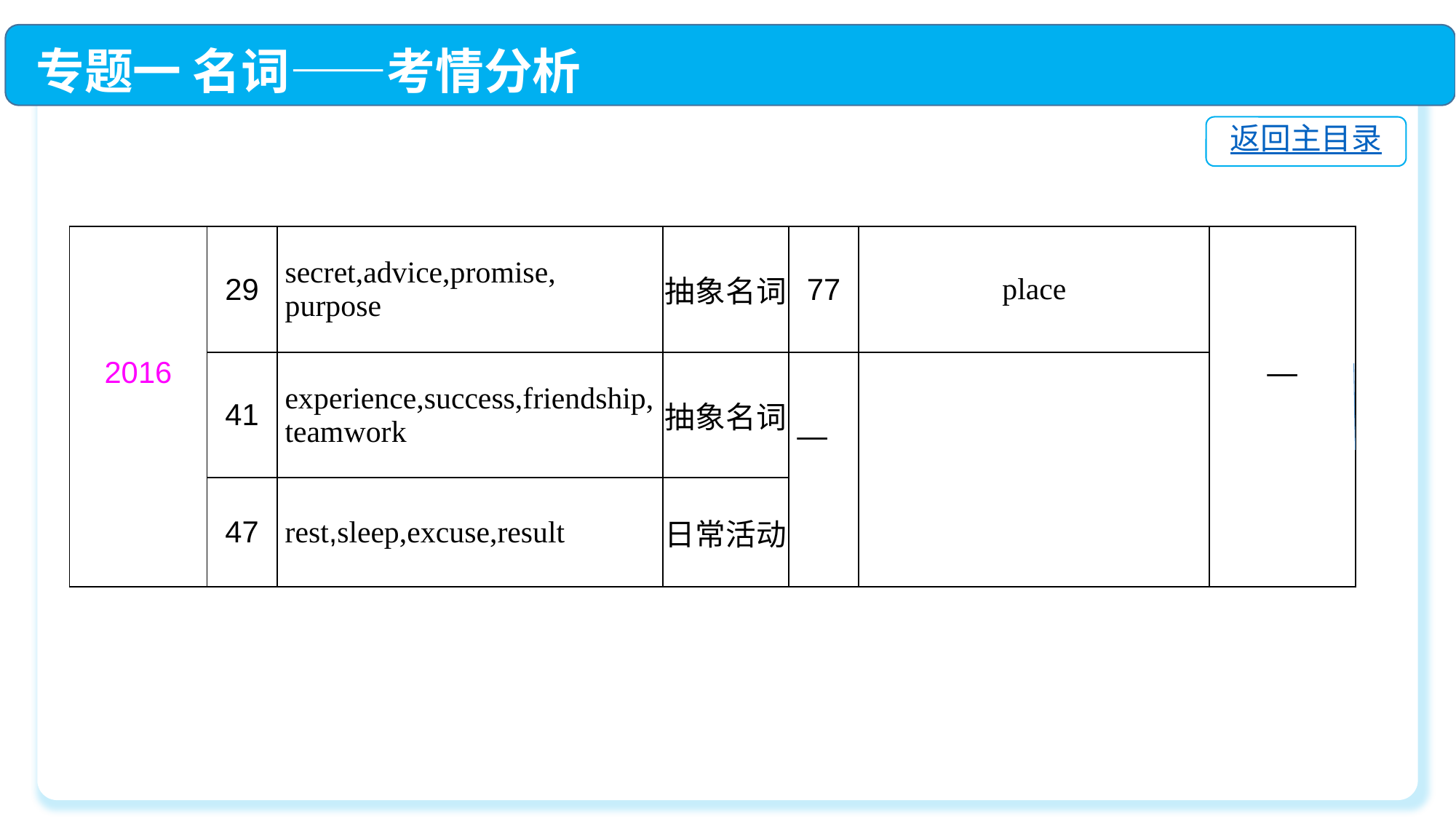

专题一 名词——考情分析

返回主目录
| 2016 | 29 | secret,advice,promise, purpose | 抽象名词 | 77 | place | — |
| --- | --- | --- | --- | --- | --- | --- |
|  | 41 | experience,success,friendship,teamwork | 抽象名词 | — |  |  |
|  | 47 | rest,sleep,excuse,result | 日常活动 |  |  |  |